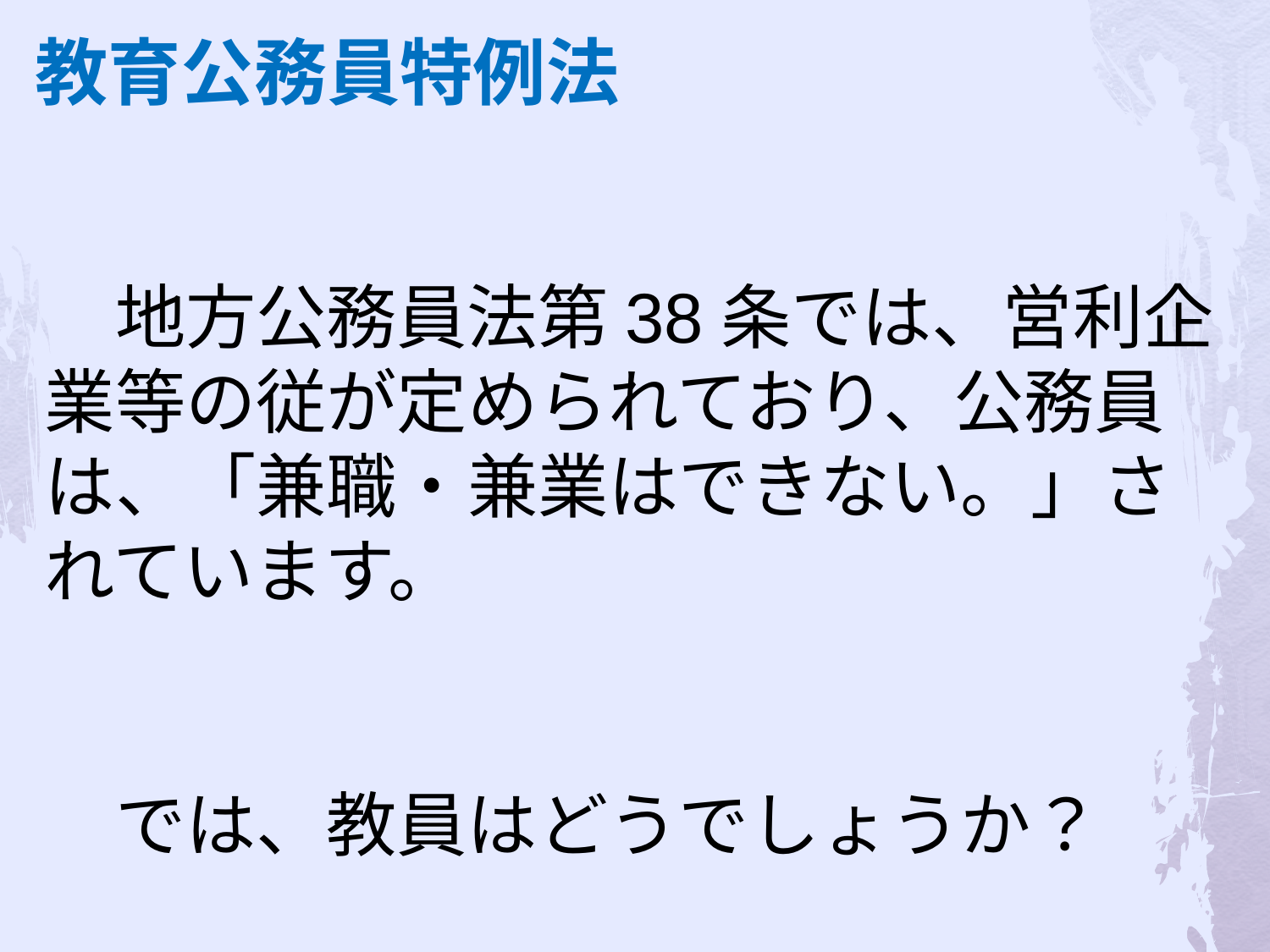

教育公務員特例法
　地方公務員法第38条では、営利企業等の従が定められており、公務員は、「兼職・兼業はできない。」されています。

　では、教員はどうでしょうか？